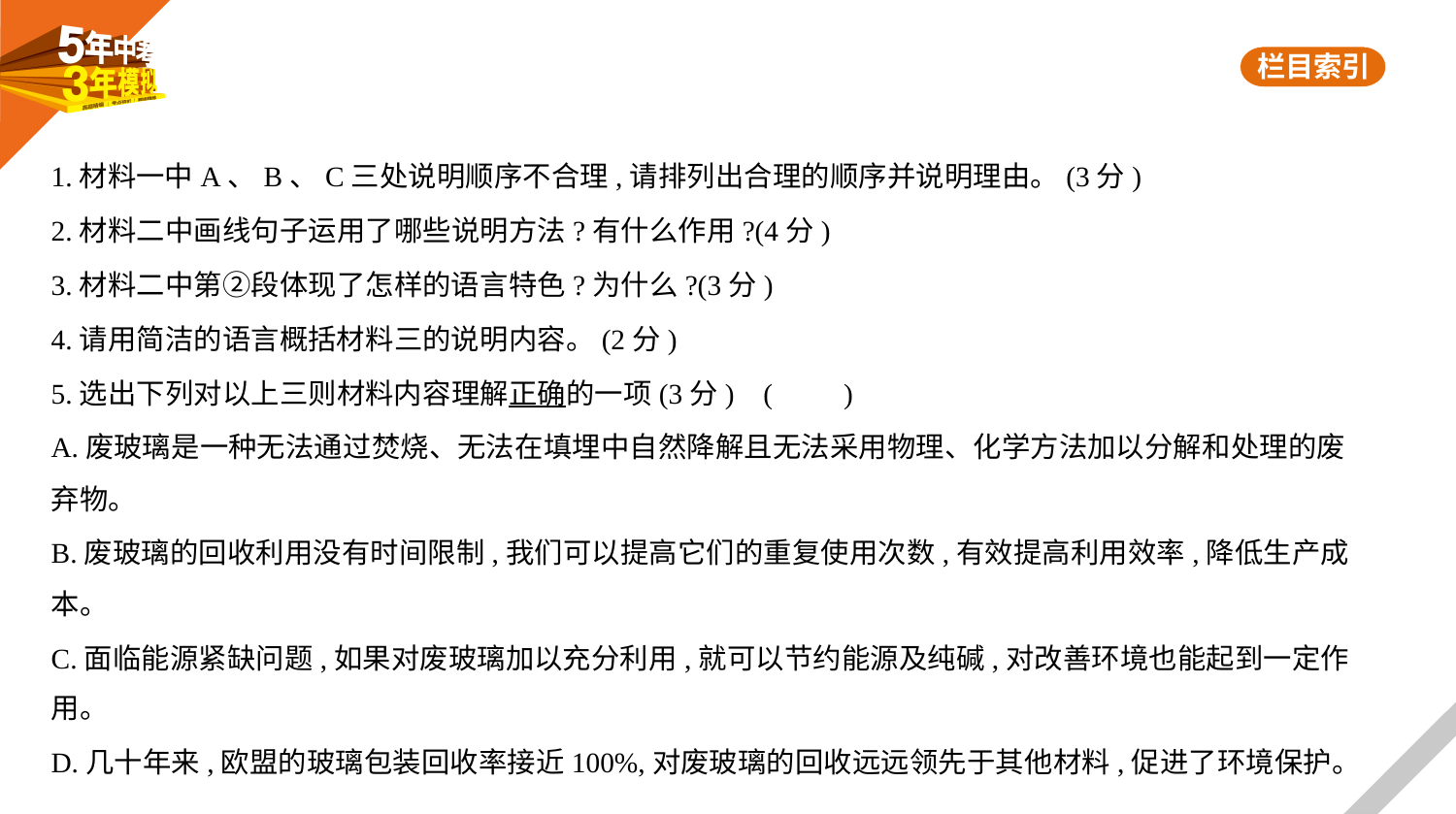

1.材料一中A、B、C三处说明顺序不合理,请排列出合理的顺序并说明理由。(3分)
2.材料二中画线句子运用了哪些说明方法?有什么作用?(4分)
3.材料二中第②段体现了怎样的语言特色?为什么?(3分)
4.请用简洁的语言概括材料三的说明内容。(2分)
5.选出下列对以上三则材料内容理解正确的一项(3分) (　　)
A.废玻璃是一种无法通过焚烧、无法在填埋中自然降解且无法采用物理、化学方法加以分解和处理的废
弃物。
B.废玻璃的回收利用没有时间限制,我们可以提高它们的重复使用次数,有效提高利用效率,降低生产成
本。
C.面临能源紧缺问题,如果对废玻璃加以充分利用,就可以节约能源及纯碱,对改善环境也能起到一定作
用。
D.几十年来,欧盟的玻璃包装回收率接近100%,对废玻璃的回收远远领先于其他材料,促进了环境保护。